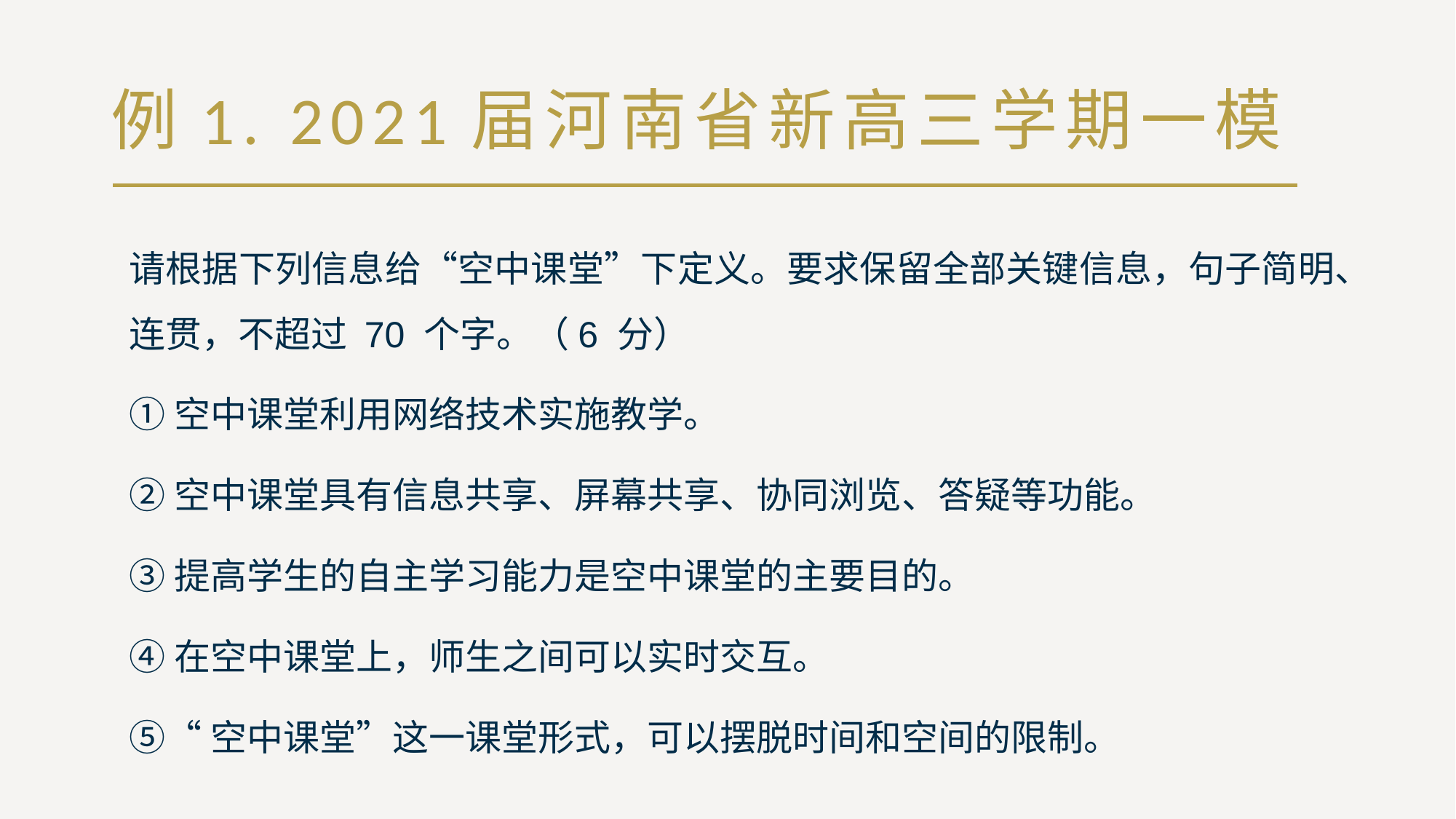

# 例1. 2021届河南省新高三学期一模
请根据下列信息给“空中课堂”下定义。要求保留全部关键信息，句子简明、连贯，不超过 70 个字。（6 分）
①空中课堂利用网络技术实施教学。
②空中课堂具有信息共享、屏幕共享、协同浏览、答疑等功能。
③提高学生的自主学习能力是空中课堂的主要目的。
④在空中课堂上，师生之间可以实时交互。
⑤“空中课堂”这一课堂形式，可以摆脱时间和空间的限制。